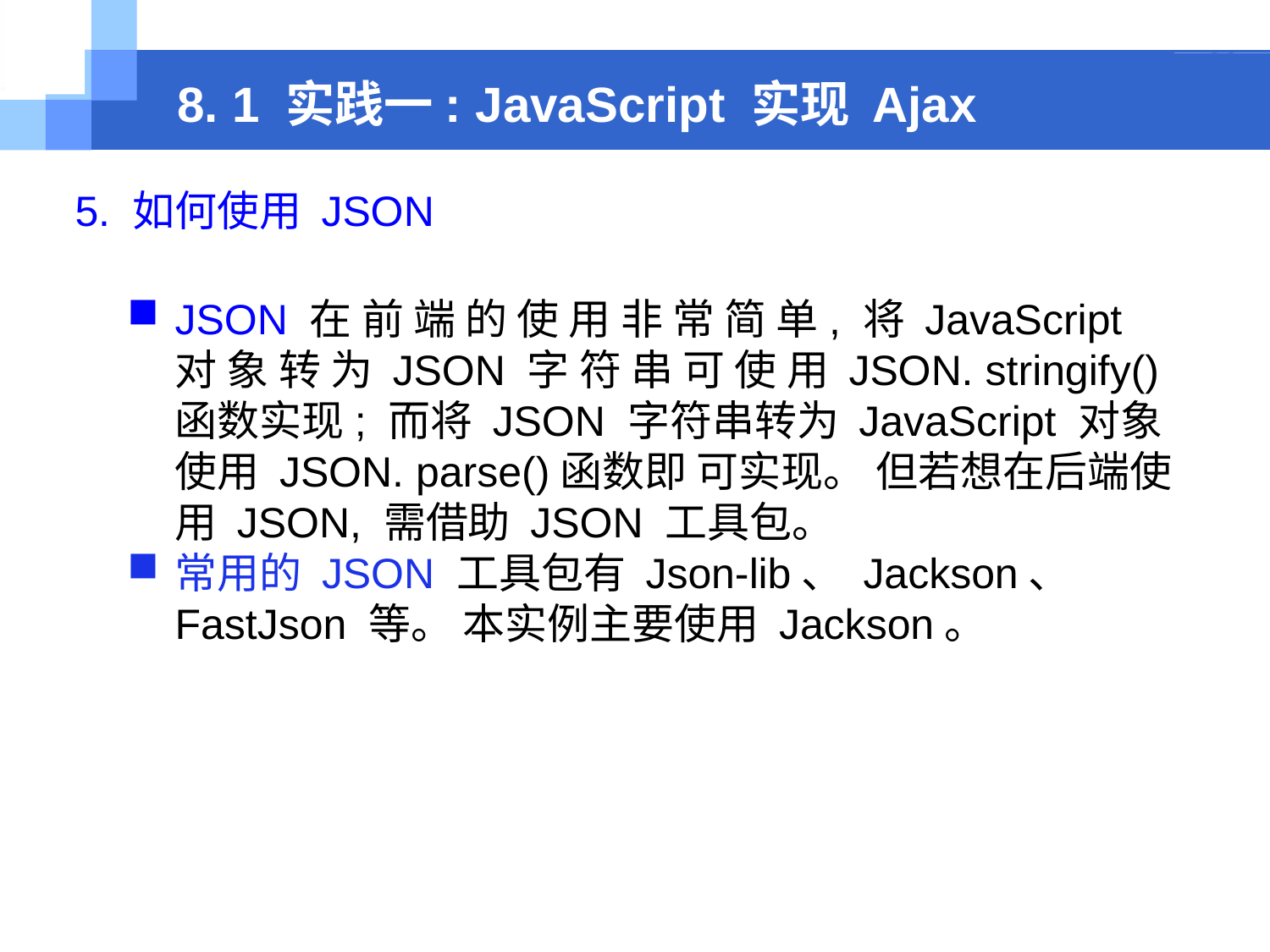

8. 1 实践一: JavaScript 实现 Ajax
5. 如何使用 JSON
JSON 在 前 端 的 使 用 非 常 简 单, 将 JavaScript 对 象 转 为 JSON 字 符 串 可 使 用 JSON. stringify()函数实现; 而将 JSON 字符串转为 JavaScript 对象使用 JSON. parse()函数即 可实现。 但若想在后端使用 JSON, 需借助 JSON 工具包。
常用的 JSON 工具包有 Json-lib、 Jackson、 FastJson 等。 本实例主要使用 Jackson。